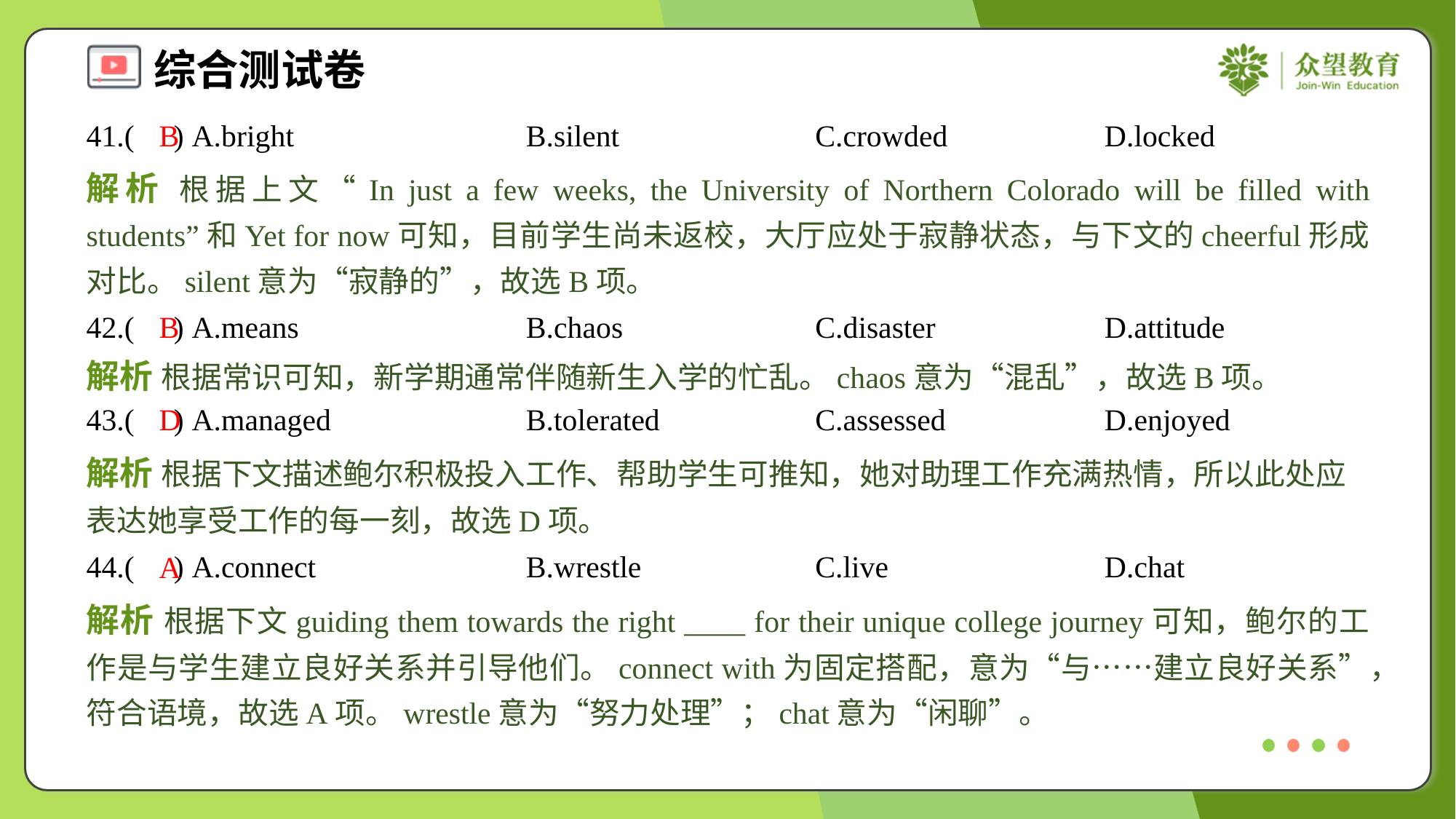

41.(     ) A.bright	B.silent	C.crowded	D.locked
B
解析 根据上文“In just a few weeks, the University of Northern Colorado will be filled with students”和Yet for now可知，目前学生尚未返校，大厅应处于寂静状态，与下文的cheerful形成对比。silent意为“寂静的”，故选B项。
42.(     ) A.means	B.chaos	C.disaster	D.attitude
B
解析 根据常识可知，新学期通常伴随新生入学的忙乱。chaos意为“混乱”，故选B项。
43.(     ) A.managed	B.tolerated	C.assessed	D.enjoyed
D
解析 根据下文描述鲍尔积极投入工作、帮助学生可推知，她对助理工作充满热情，所以此处应表达她享受工作的每一刻，故选D项。
44.(     ) A.connect	B.wrestle	C.live	D.chat
A
解析 根据下文guiding them towards the right ____ for their unique college journey可知，鲍尔的工作是与学生建立良好关系并引导他们。connect with为固定搭配，意为“与……建立良好关系”，符合语境，故选A项。wrestle意为“努力处理”；chat意为“闲聊”。